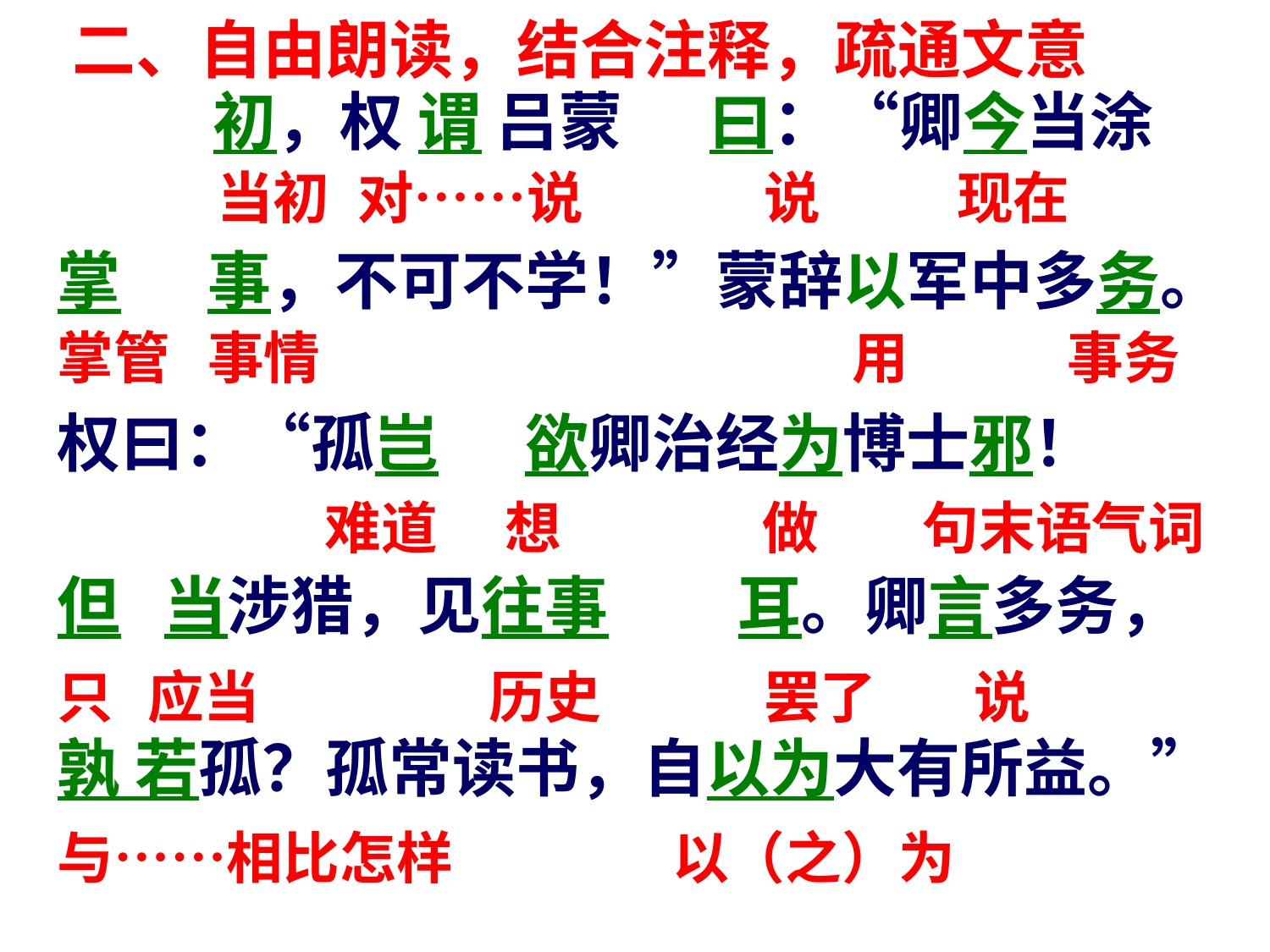

# 二、自由朗读，结合注释，疏通文意
           初，权 谓 吕蒙      曰：“卿今当涂

掌      事，不可不学！”蒙辞以军中多务。

权曰：“孤岂      欲卿治经为博士邪！

但   当涉猎，见往事         耳。卿言多务，

孰 若孤？孤常读书，自以为大有所益。”
  当初
对……说
  说
  现在
掌管
事情
  用
事务
难道
想
做
句末语气词
只
应当
历史
 罢了
 说
与……相比怎样
以（之）为